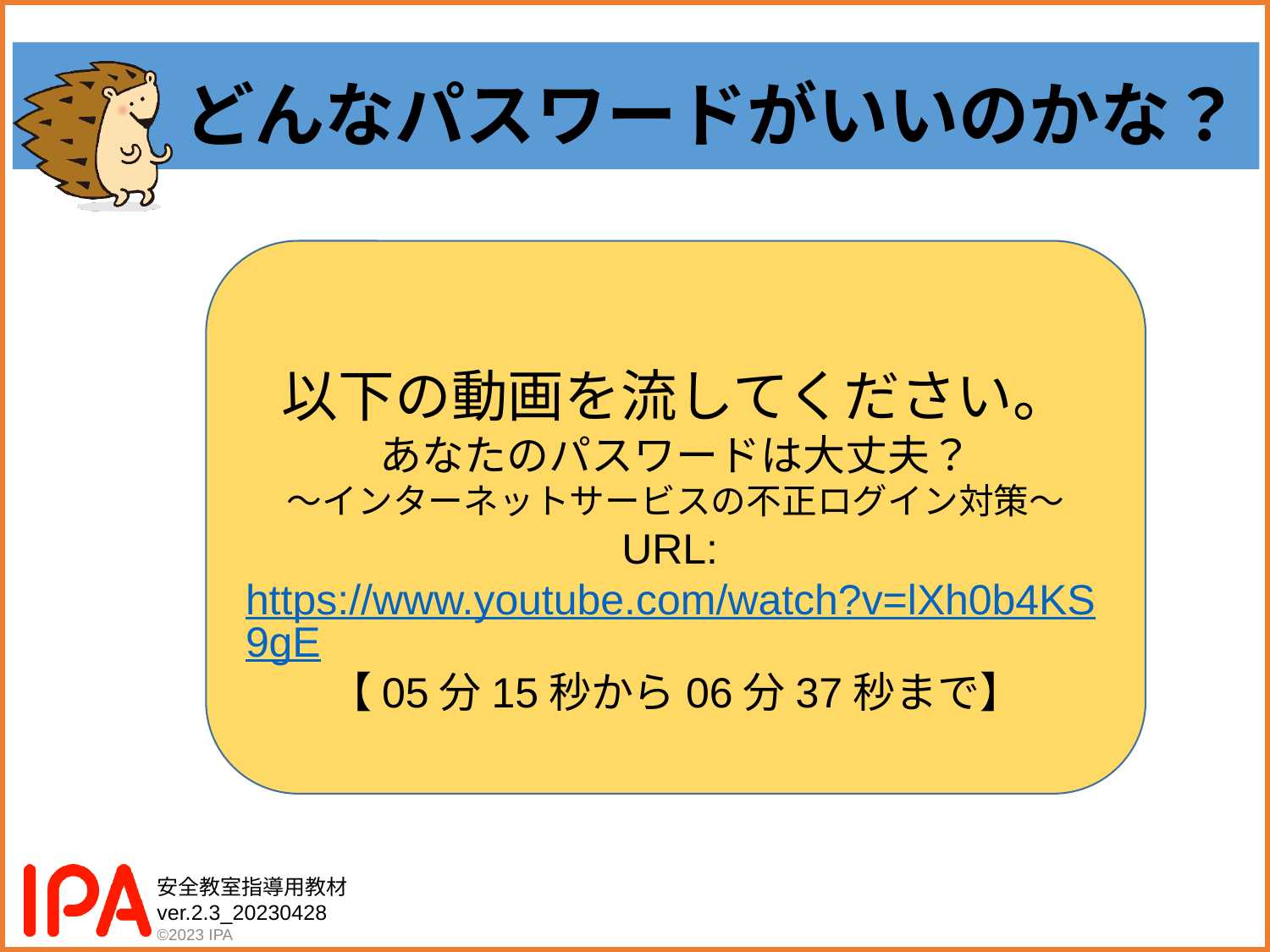

# どんなパスワードがいいのかな？
以下の動画を流してください。
あなたのパスワードは大丈夫？
～インターネットサービスの不正ログイン対策～
URL: https://www.youtube.com/watch?v=lXh0b4KS9gE
【05分15秒から06分37秒まで】